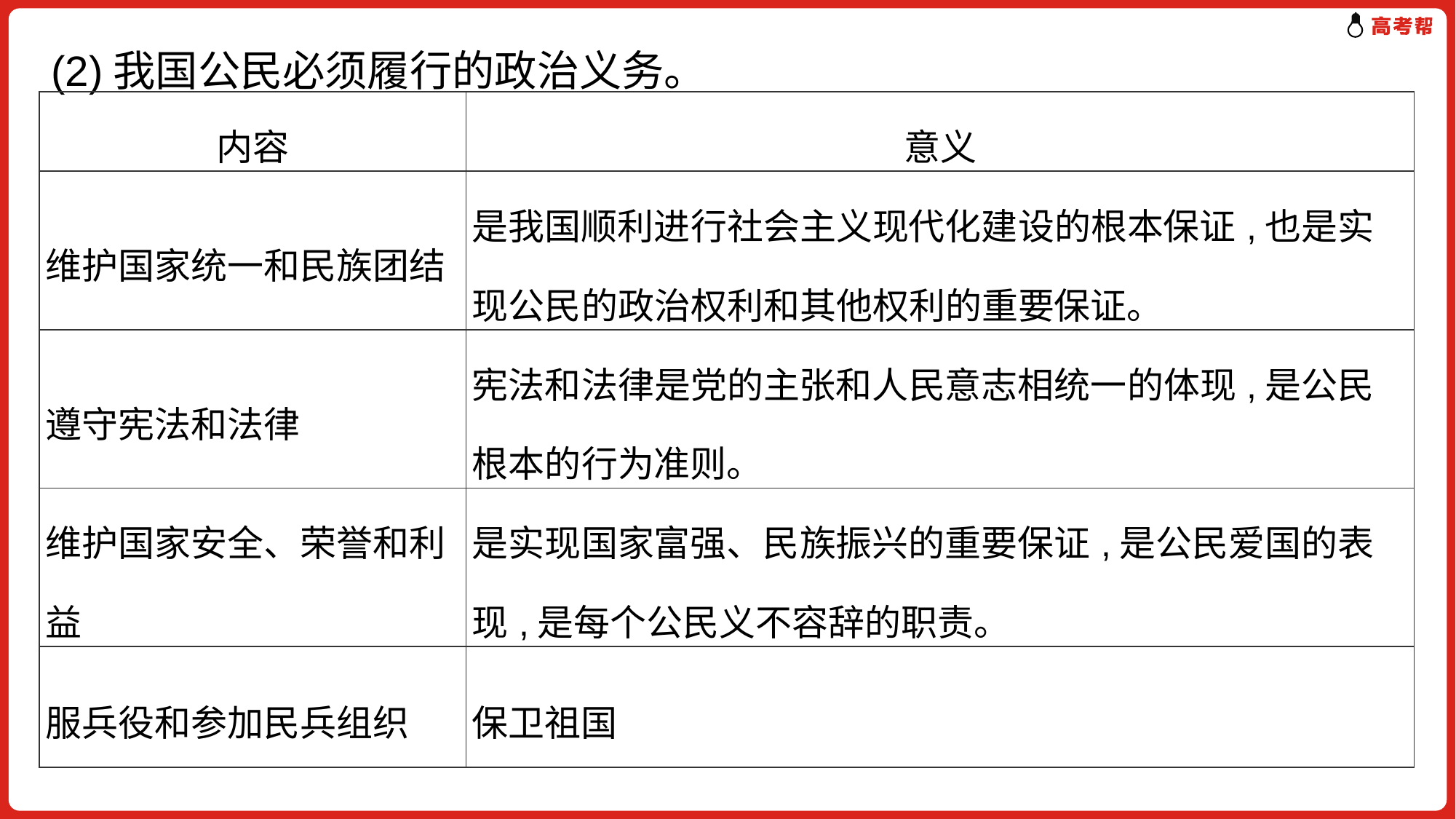

# (2)我国公民必须履行的政治义务。
| 内容 | 意义 |
| --- | --- |
| 维护国家统一和民族团结 | 是我国顺利进行社会主义现代化建设的根本保证,也是实现公民的政治权利和其他权利的重要保证。 |
| 遵守宪法和法律 | 宪法和法律是党的主张和人民意志相统一的体现,是公民根本的行为准则。 |
| 维护国家安全、荣誉和利益 | 是实现国家富强、民族振兴的重要保证,是公民爱国的表现,是每个公民义不容辞的职责。 |
| 服兵役和参加民兵组织 | 保卫祖国 |